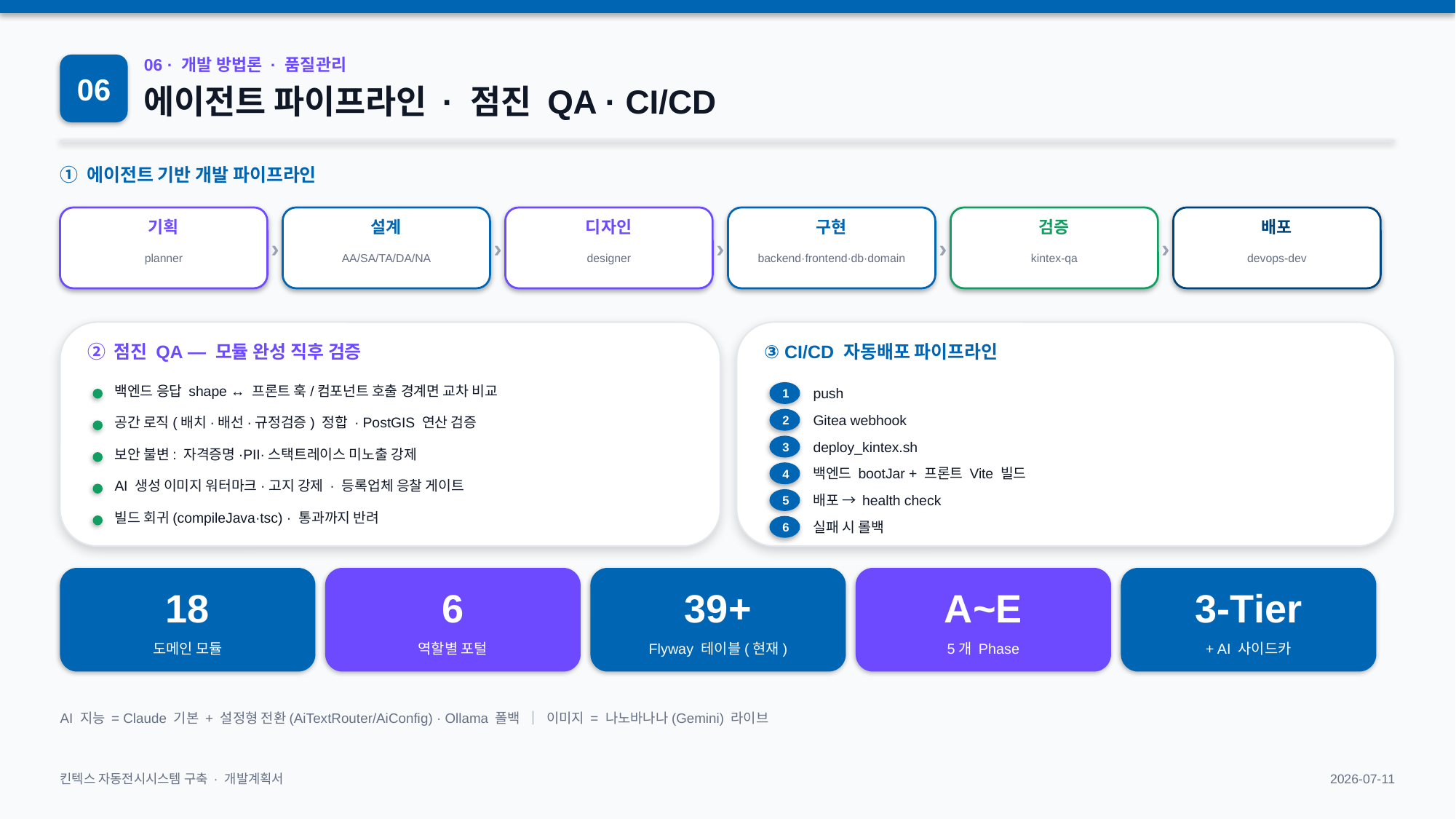

06
06 · 개발 방법론 · 품질관리
에이전트 파이프라인 · 점진 QA · CI/CD

① 에이전트 기반 개발 파이프라인

›

›

›

›

›

기획
설계
디자인
구현
검증
배포
planner
AA/SA/TA/DA/NA
designer
backend·frontend·db·domain
kintex-qa
devops-dev

② 점진 QA — 모듈 완성 직후 검증
③ CI/CD 자동배포 파이프라인
push
1
백엔드 응답 shape ↔ 프론트 훅/컴포넌트 호출 경계면 교차 비교

Gitea webhook
2

공간 로직(배치·배선·규정검증) 정합 · PostGIS 연산 검증

deploy_kintex.sh
3

보안 불변: 자격증명·PII·스택트레이스 미노출 강제

백엔드 bootJar + 프론트 Vite 빌드
4

AI 생성 이미지 워터마크·고지 강제 · 등록업체 응찰 게이트

배포 → health check
5

빌드 회귀(compileJava·tsc) · 통과까지 반려
실패 시 롤백
6

18
6
39+
A~E
3-Tier
도메인 모듈
역할별 포털
Flyway 테이블(현재)
5개 Phase
+ AI 사이드카
AI 지능 = Claude 기본 + 설정형 전환(AiTextRouter/AiConfig) · Ollama 폴백  │  이미지 = 나노바나나(Gemini) 라이브
킨텍스 자동전시시스템 구축 · 개발계획서
2026-07-11